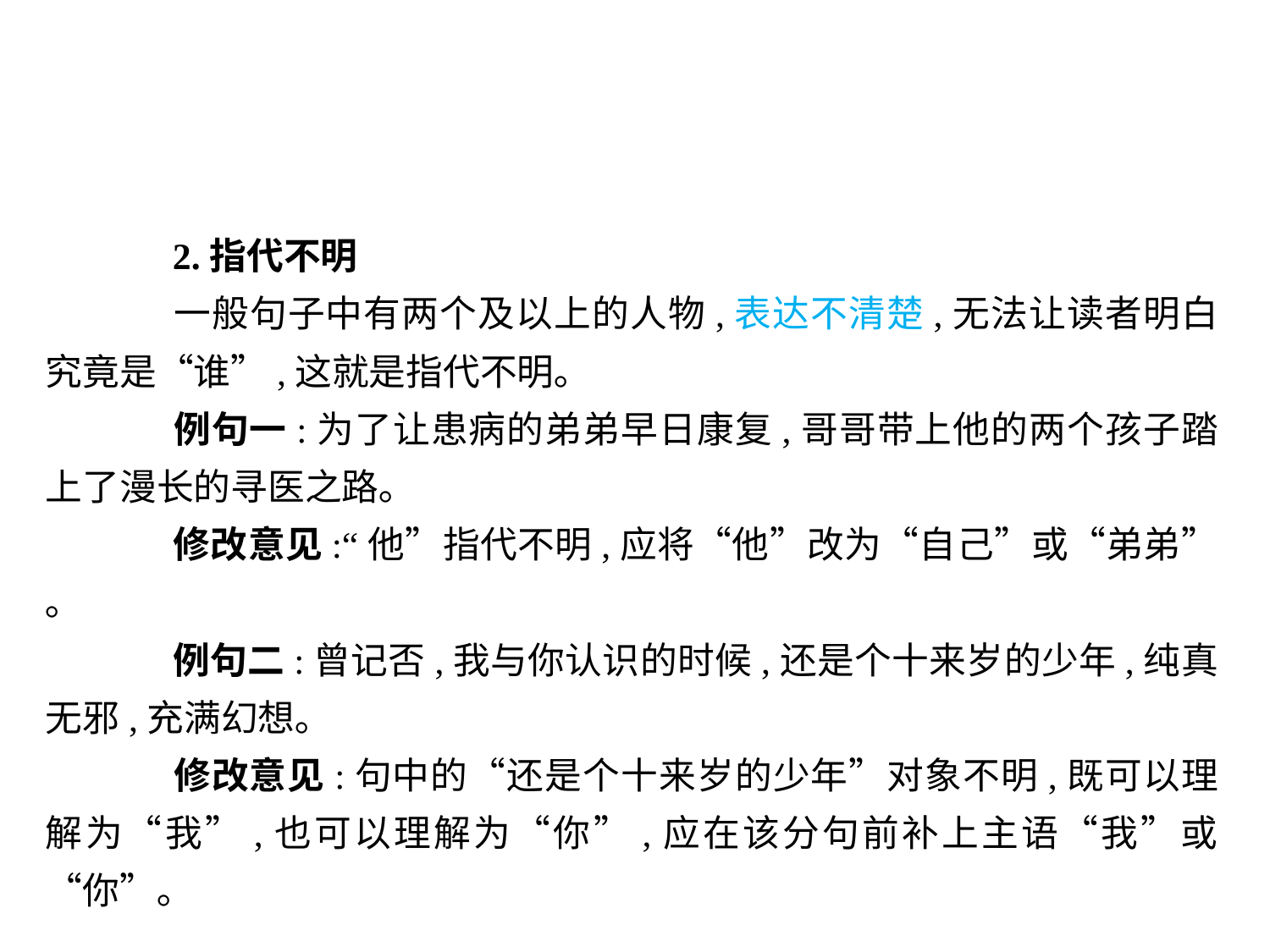

2.指代不明
	一般句子中有两个及以上的人物,表达不清楚,无法让读者明白究竟是“谁”,这就是指代不明｡
	例句一:为了让患病的弟弟早日康复,哥哥带上他的两个孩子踏上了漫长的寻医之路｡
	修改意见:“他”指代不明,应将“他”改为“自己”或“弟弟”｡
	例句二:曾记否,我与你认识的时候,还是个十来岁的少年,纯真无邪,充满幻想｡
	修改意见:句中的“还是个十来岁的少年”对象不明,既可以理解为“我”,也可以理解为“你”,应在该分句前补上主语“我”或“你”｡